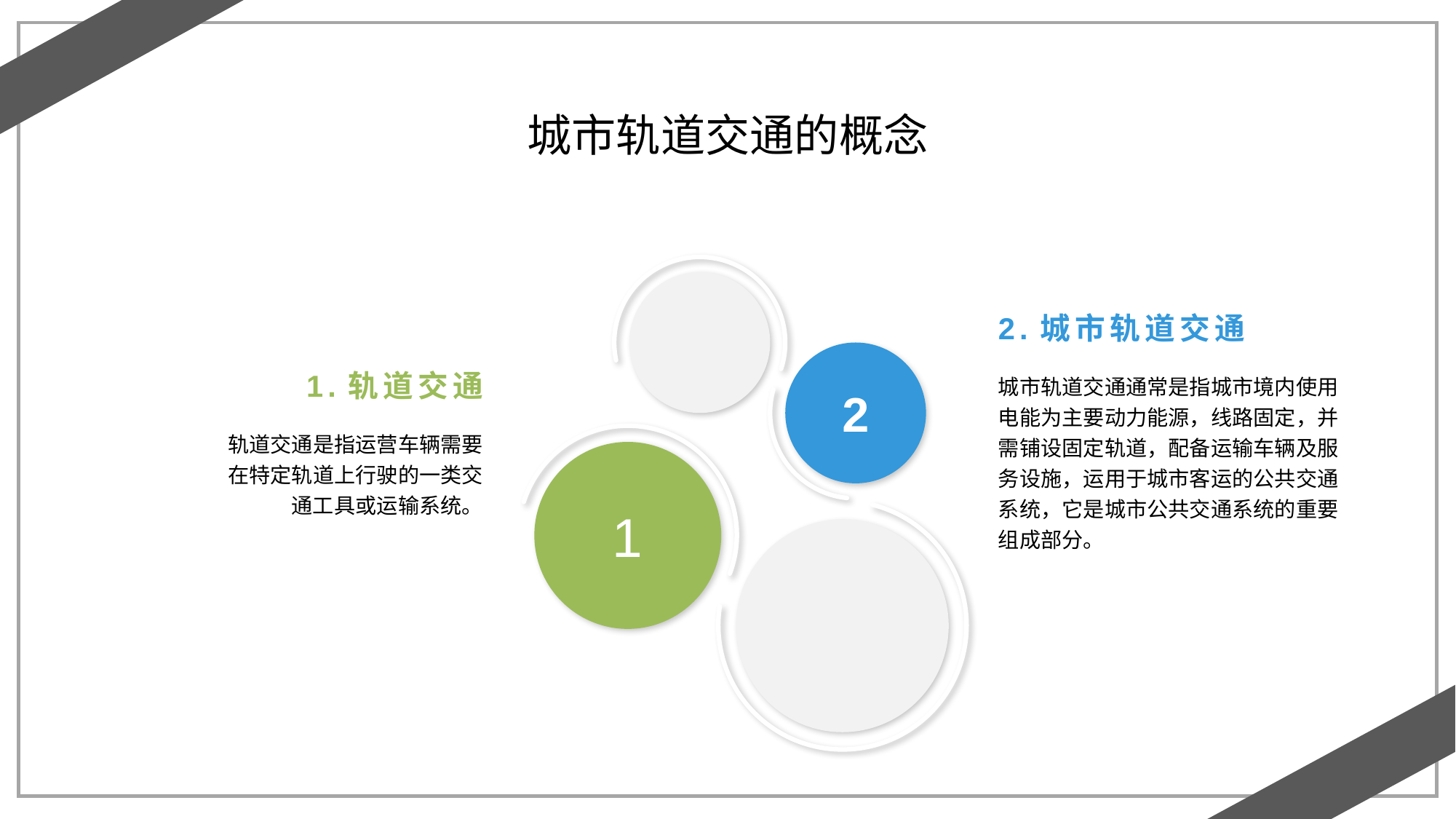

城市轨道交通的概念

2.城市轨道交通

2
1.轨道交通
城市轨道交通通常是指城市境内使用电能为主要动力能源，线路固定，并需铺设固定轨道，配备运输车辆及服务设施，运用于城市客运的公共交通系统，它是城市公共交通系统的重要组成部分。
轨道交通是指运营车辆需要在特定轨道上行驶的一类交通工具或运输系统。

1